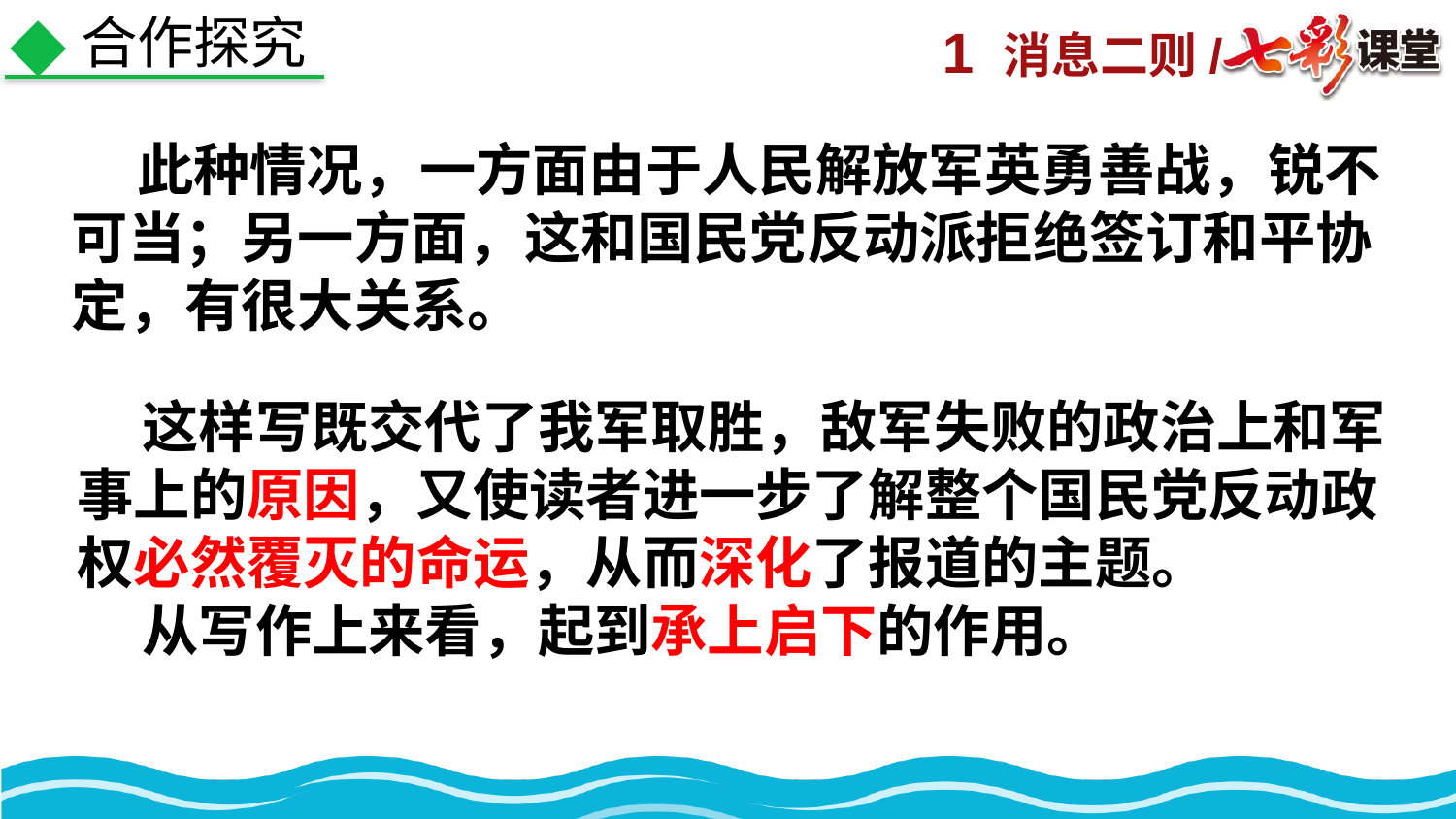

合作探究

    此种情况，一方面由于人民解放军英勇善战，锐不可当；另一方面，这和国民党反动派拒绝签订和平协定，有很大关系。
    这样写既交代了我军取胜，敌军失败的政治上和军事上的原因，又使读者进一步了解整个国民党反动政权必然覆灭的命运，从而深化了报道的主题。
    从写作上来看，起到承上启下的作用。